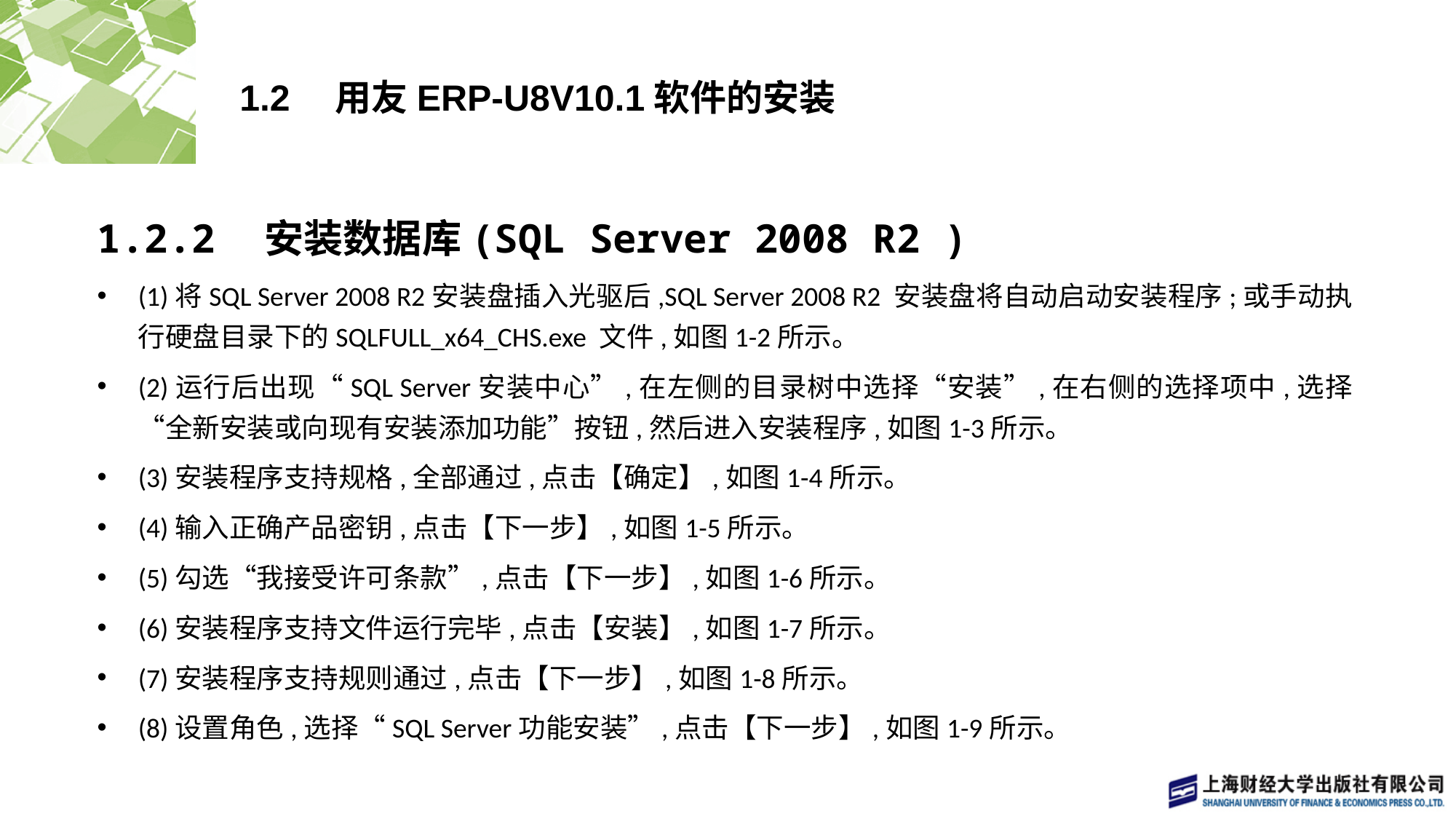

# 1.2　用友ERP-U8V10.1软件的安装
1.2.2　安装数据库(SQL Server 2008 R2 )
(1)将SQL Server 2008 R2安装盘插入光驱后,SQL Server 2008 R2 安装盘将自动启动安装程序;或手动执行硬盘目录下的SQLFULL_x64_CHS.exe 文件,如图1-2所示。
(2)运行后出现“SQL Server安装中心”,在左侧的目录树中选择“安装”,在右侧的选择项中,选择“全新安装或向现有安装添加功能”按钮,然后进入安装程序,如图1-3所示。
(3)安装程序支持规格,全部通过,点击【确定】,如图1-4所示。
(4)输入正确产品密钥,点击【下一步】,如图1-5所示。
(5)勾选“我接受许可条款”,点击【下一步】,如图1-6所示。
(6)安装程序支持文件运行完毕,点击【安装】,如图1-7所示。
(7)安装程序支持规则通过,点击【下一步】,如图1-8所示。
(8)设置角色,选择“SQL Server功能安装”,点击【下一步】,如图1-9所示。